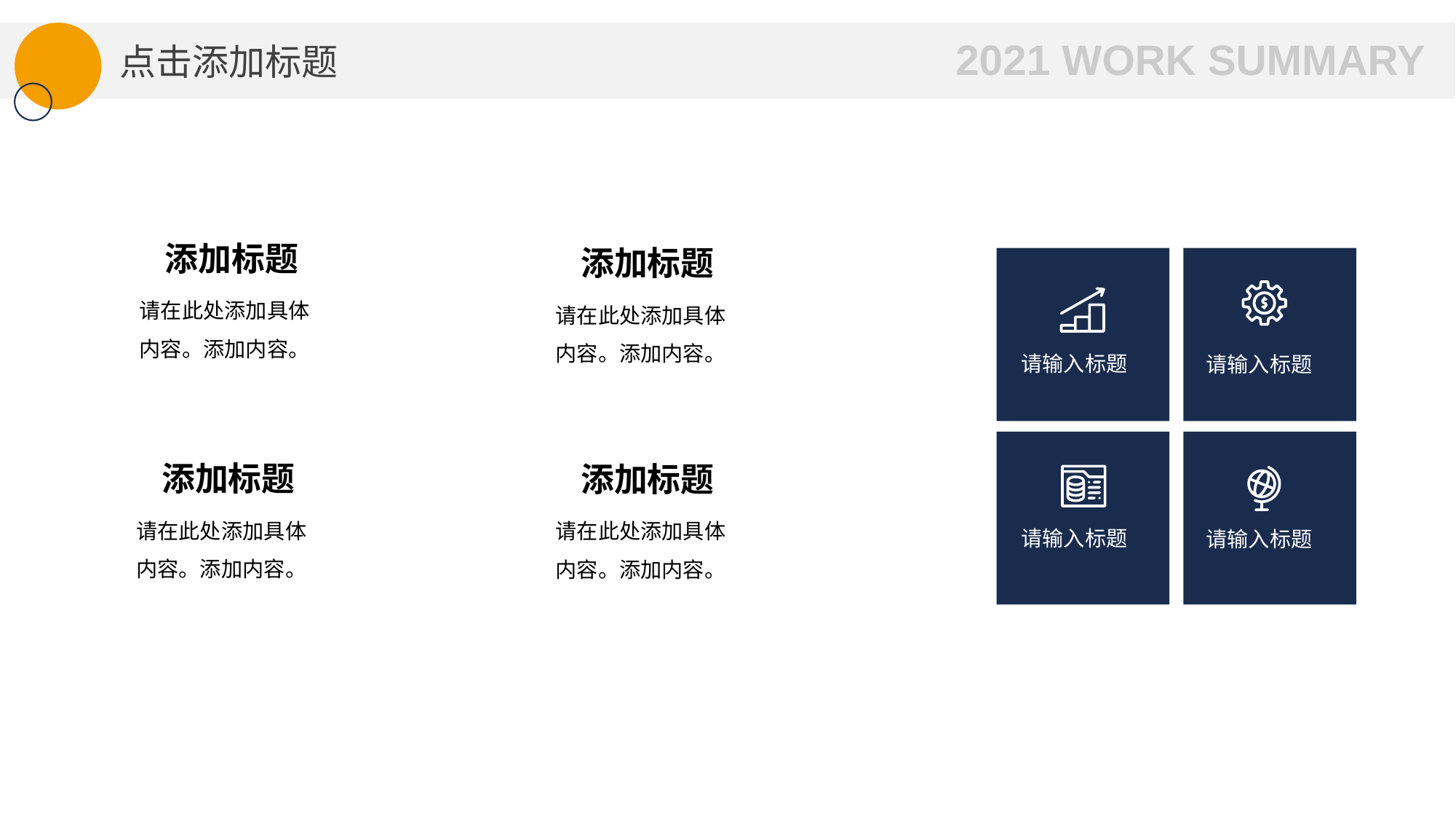

2021 WORK SUMMARY
点击添加标题
添加标题
请在此处添加具体内容。添加内容。
添加标题
请在此处添加具体内容。添加内容。

请输入标题
请输入标题

添加标题
请在此处添加具体内容。添加内容。
添加标题
请在此处添加具体内容。添加内容。

请输入标题
请输入标题